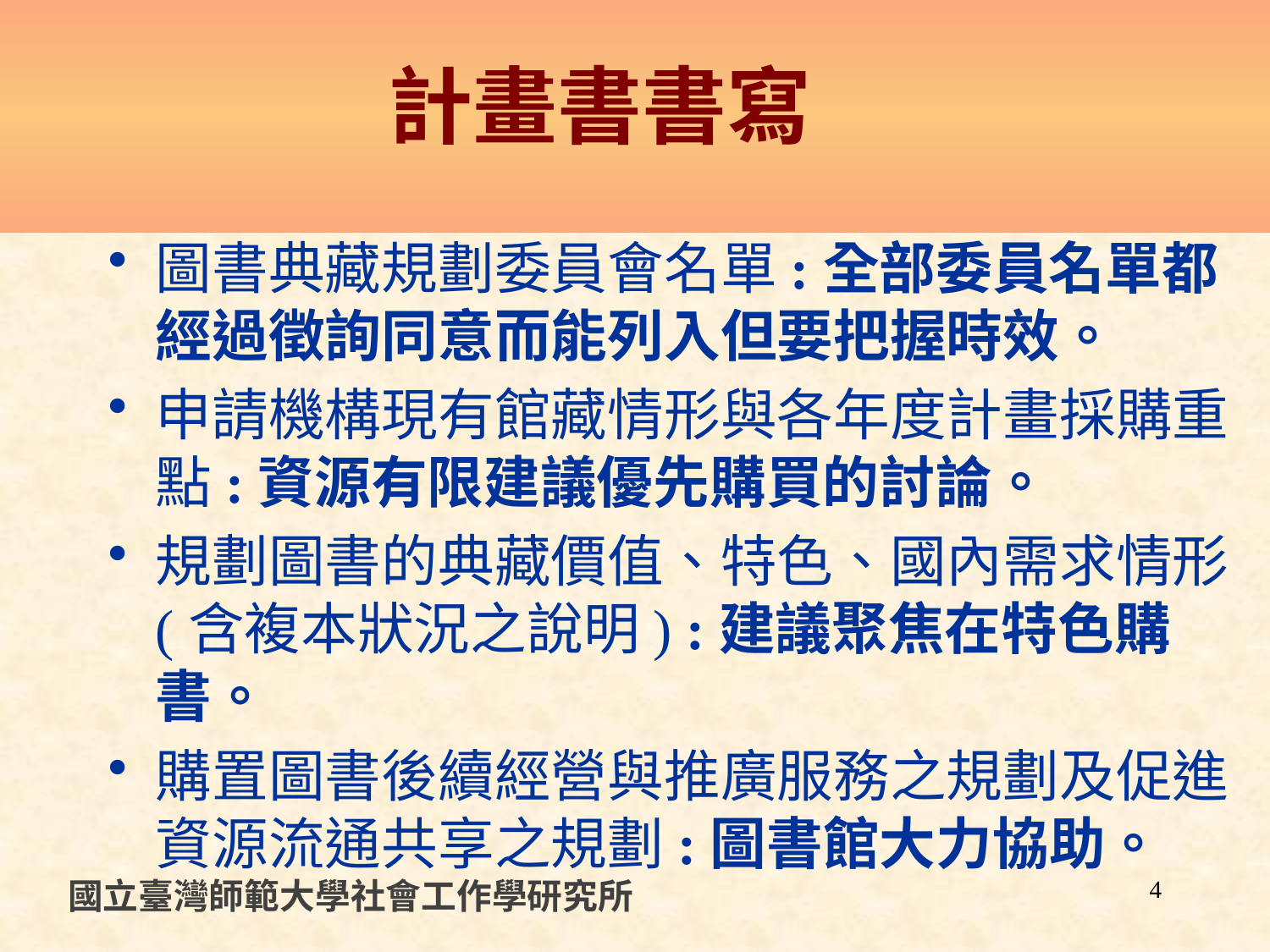

# 計畫書書寫
圖書典藏規劃委員會名單:全部委員名單都經過徵詢同意而能列入但要把握時效。
申請機構現有館藏情形與各年度計畫採購重點:資源有限建議優先購買的討論。
規劃圖書的典藏價值、特色、國內需求情形(含複本狀況之說明) :建議聚焦在特色購書。
購置圖書後續經營與推廣服務之規劃及促進資源流通共享之規劃:圖書館大力協助。

國立臺灣師範大學社會工作學研究所
4